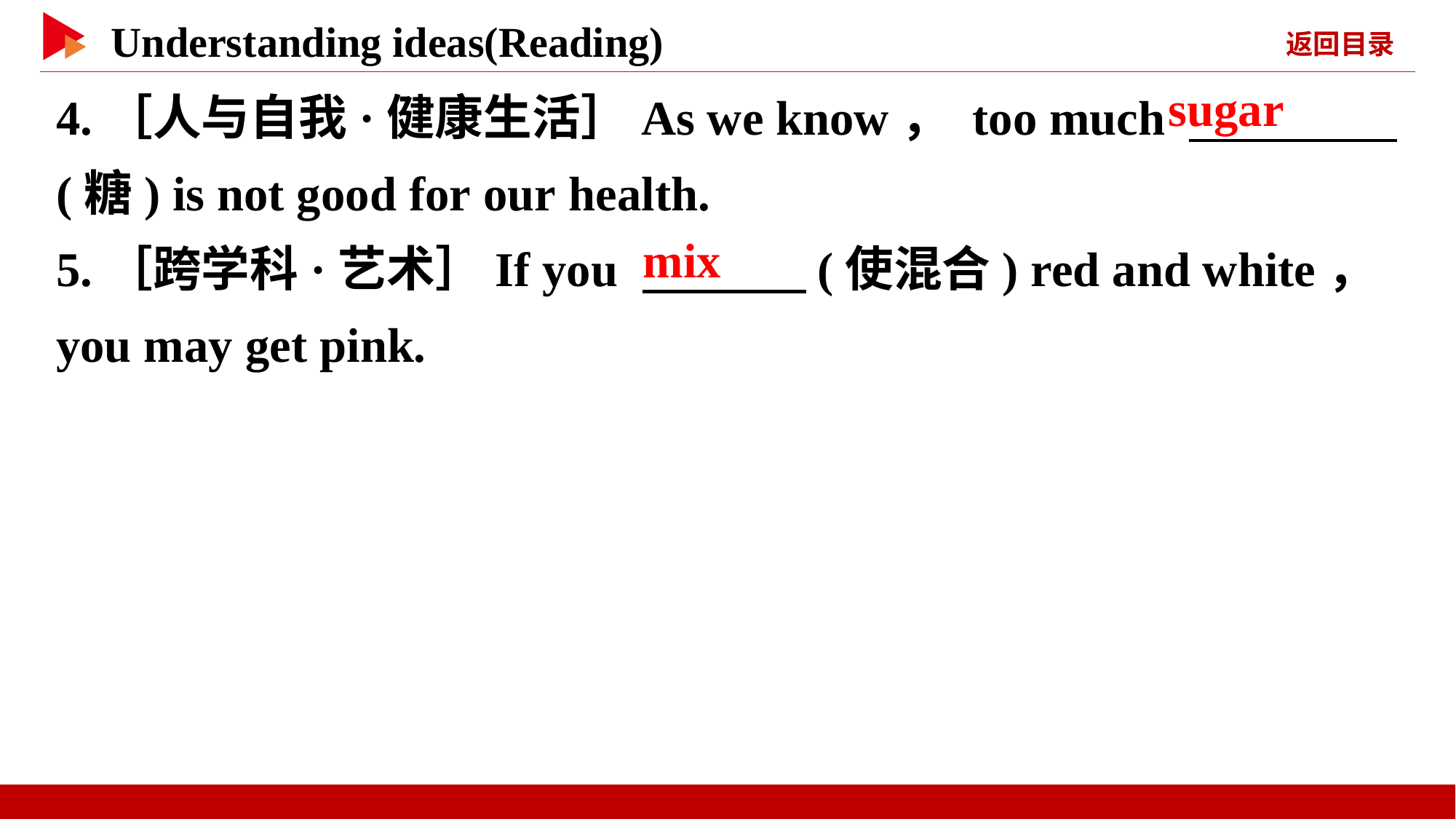

4.［人与自我·健康生活］As we know， too much 　          　(糖) is not good for our health.
5.［跨学科·艺术］If you 　      　(使混合) red and white， you may get pink.
　sugar
　mix